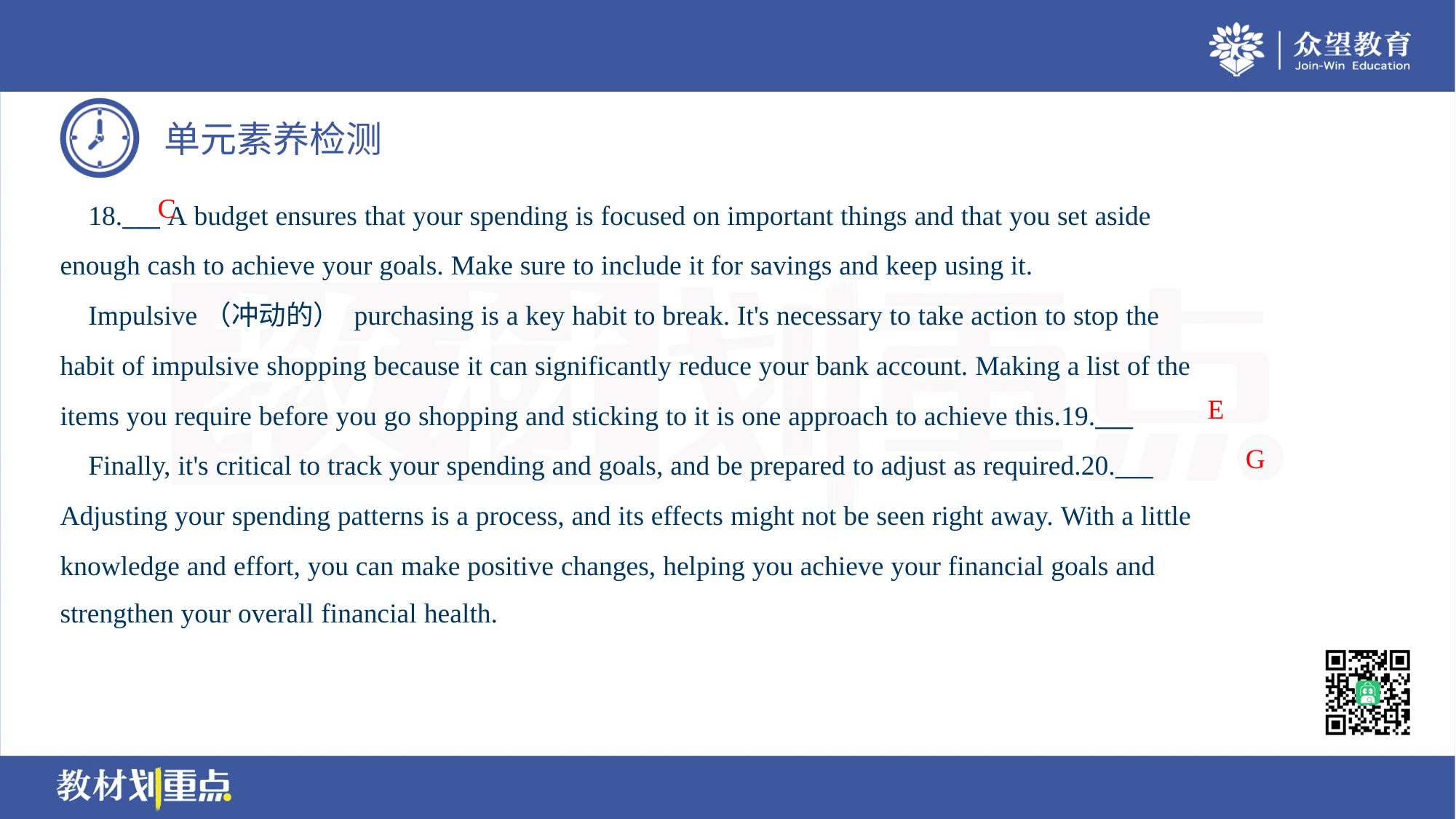

C
    18.___ A budget ensures that your spending is focused on important things and that you set aside
enough cash to achieve your goals. Make sure to include it for savings and keep using it.
    Impulsive（冲动的） purchasing is a key habit to break. It's necessary to take action to stop the
habit of impulsive shopping because it can significantly reduce your bank account. Making a list of the
items you require before you go shopping and sticking to it is one approach to achieve this.19.___
    Finally, it's critical to track your spending and goals, and be prepared to adjust as required.20.___
Adjusting your spending patterns is a process, and its effects might not be seen right away. With a little
knowledge and effort, you can make positive changes, helping you achieve your financial goals and
strengthen your overall financial health.
E
G